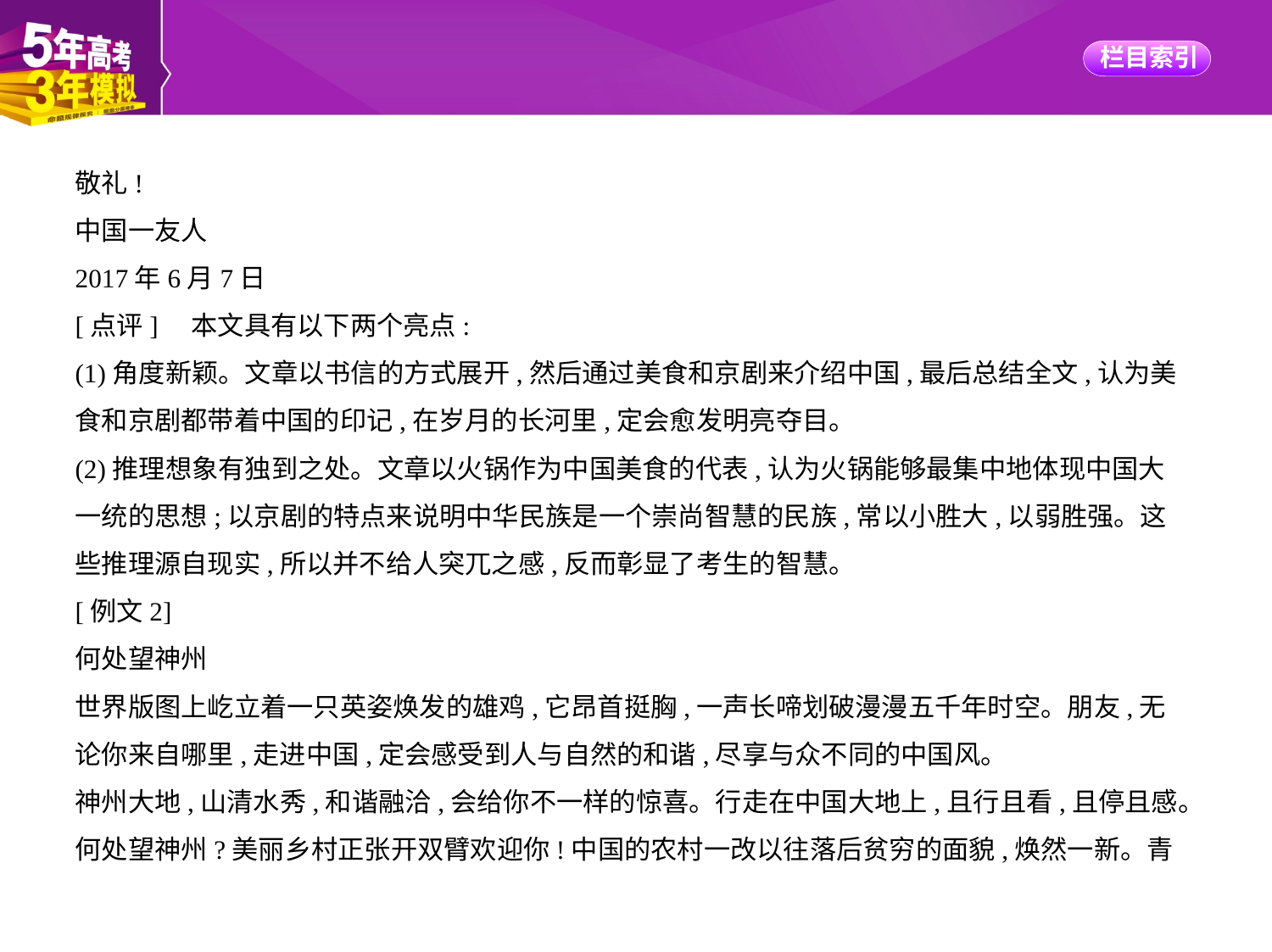

敬礼!
中国一友人
2017年6月7日
[点评]　本文具有以下两个亮点:
(1)角度新颖。文章以书信的方式展开,然后通过美食和京剧来介绍中国,最后总结全文,认为美
食和京剧都带着中国的印记,在岁月的长河里,定会愈发明亮夺目。
(2)推理想象有独到之处。文章以火锅作为中国美食的代表,认为火锅能够最集中地体现中国大
一统的思想;以京剧的特点来说明中华民族是一个崇尚智慧的民族,常以小胜大,以弱胜强。这
些推理源自现实,所以并不给人突兀之感,反而彰显了考生的智慧。
[例文2]
何处望神州
世界版图上屹立着一只英姿焕发的雄鸡,它昂首挺胸,一声长啼划破漫漫五千年时空。朋友,无
论你来自哪里,走进中国,定会感受到人与自然的和谐,尽享与众不同的中国风。
神州大地,山清水秀,和谐融洽,会给你不一样的惊喜。行走在中国大地上,且行且看,且停且感。
何处望神州?美丽乡村正张开双臂欢迎你!中国的农村一改以往落后贫穷的面貌,焕然一新。青